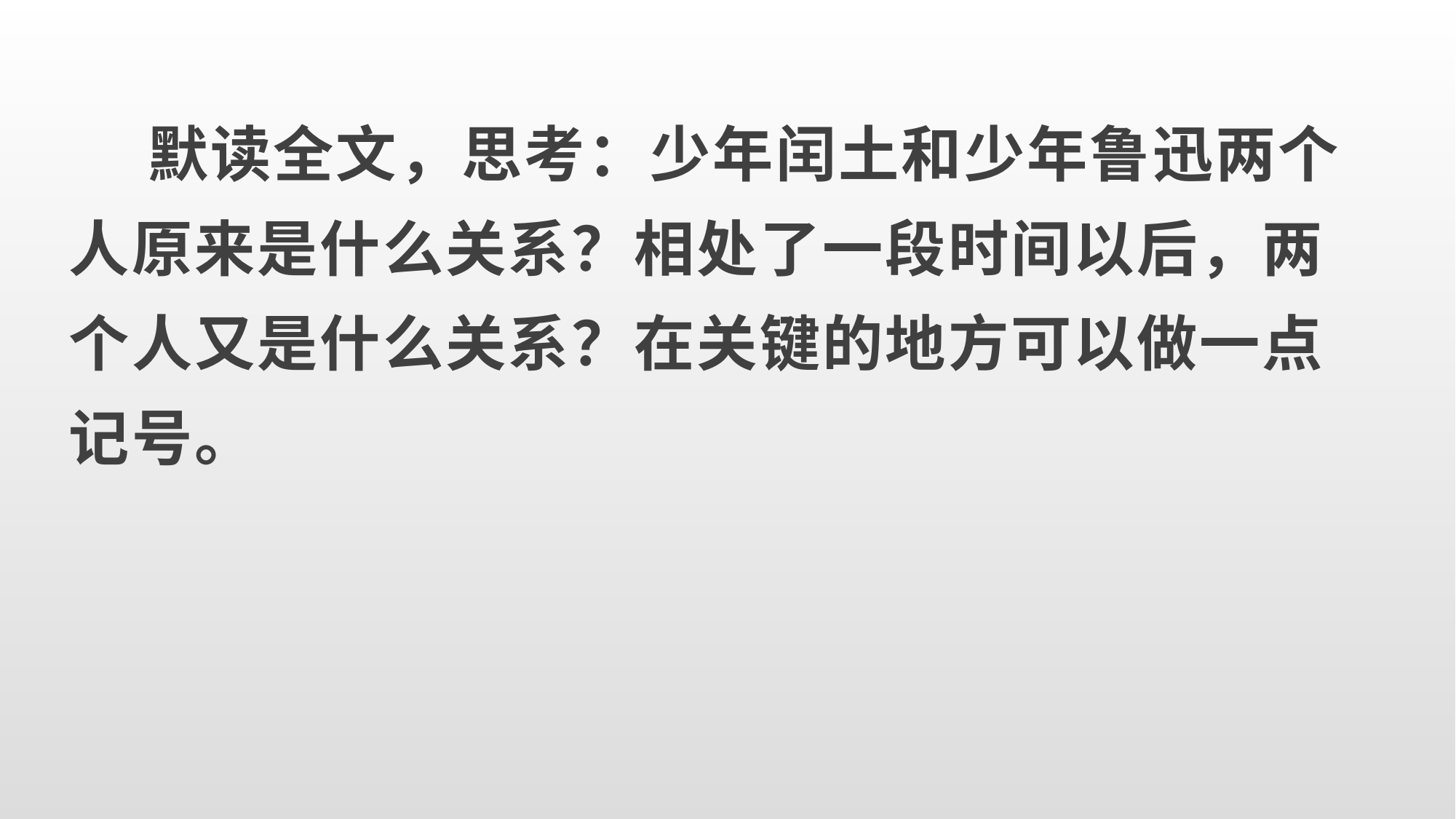

默读全文，思考：少年闰土和少年鲁迅两个人原来是什么关系？相处了一段时间以后，两个人又是什么关系？在关键的地方可以做一点记号。